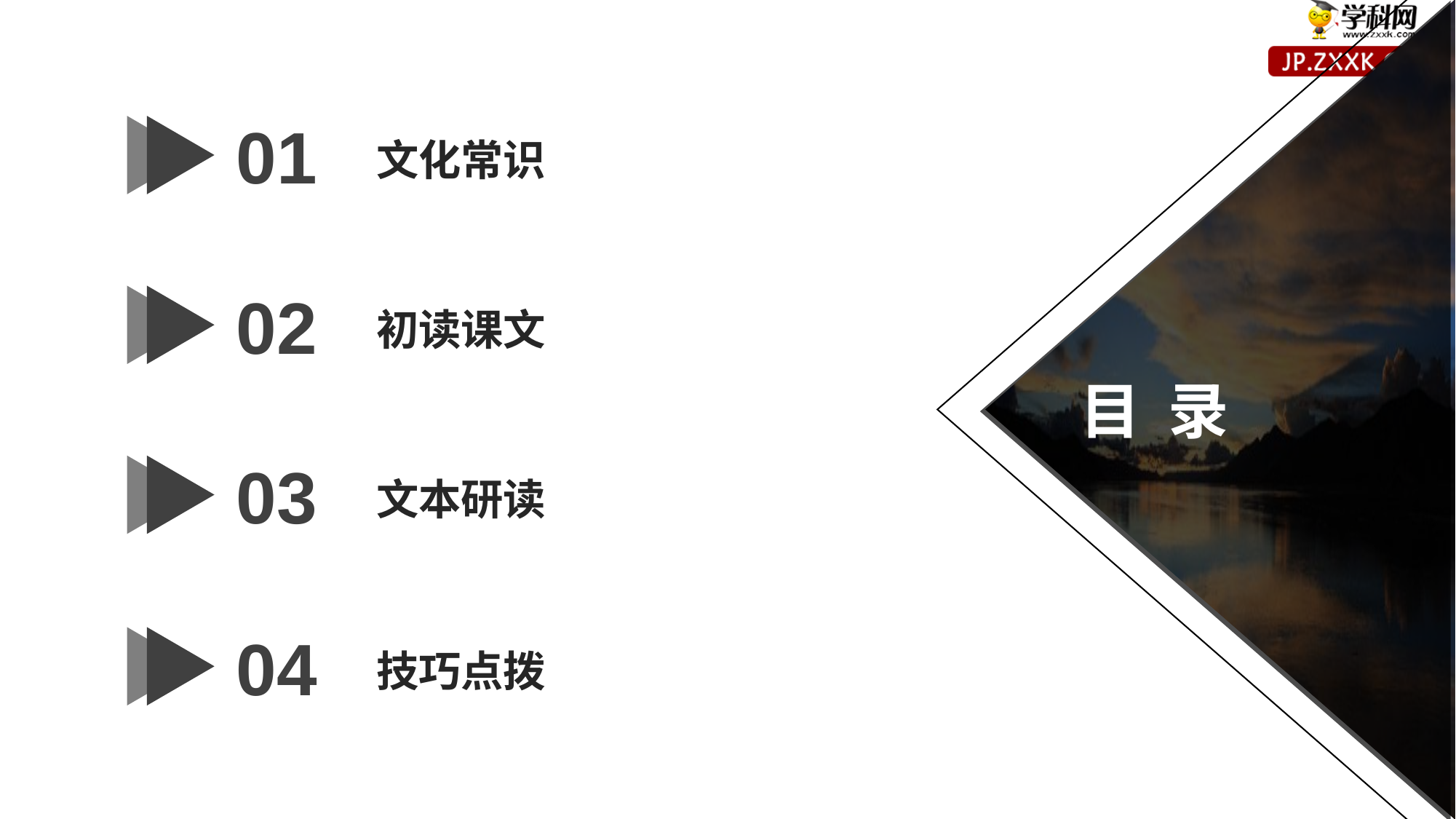

01

文化常识

02

初读课文
目  录
03

文本研读
04

技巧点拨